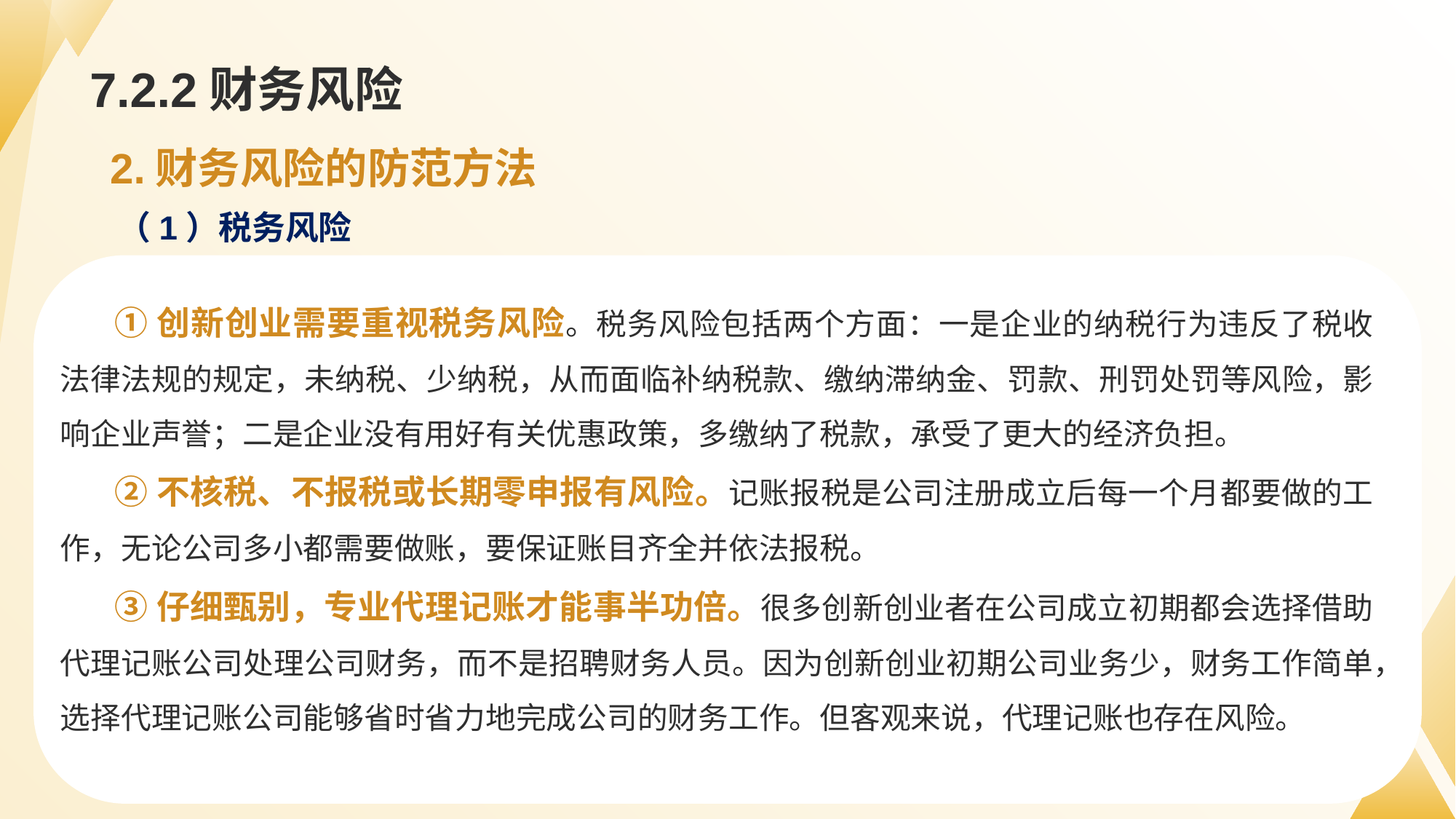

# 7.2.2财务风险
2.财务风险的防范方法
（1）税务风险
①创新创业需要重视税务风险。税务风险包括两个方面：一是企业的纳税行为违反了税收法律法规的规定，未纳税、少纳税，从而面临补纳税款、缴纳滞纳金、罚款、刑罚处罚等风险，影响企业声誉；二是企业没有用好有关优惠政策，多缴纳了税款，承受了更大的经济负担。
②不核税、不报税或长期零申报有风险。记账报税是公司注册成立后每一个月都要做的工作，无论公司多小都需要做账，要保证账目齐全并依法报税。
③仔细甄别，专业代理记账才能事半功倍。很多创新创业者在公司成立初期都会选择借助代理记账公司处理公司财务，而不是招聘财务人员。因为创新创业初期公司业务少，财务工作简单，选择代理记账公司能够省时省力地完成公司的财务工作。但客观来说，代理记账也存在风险。